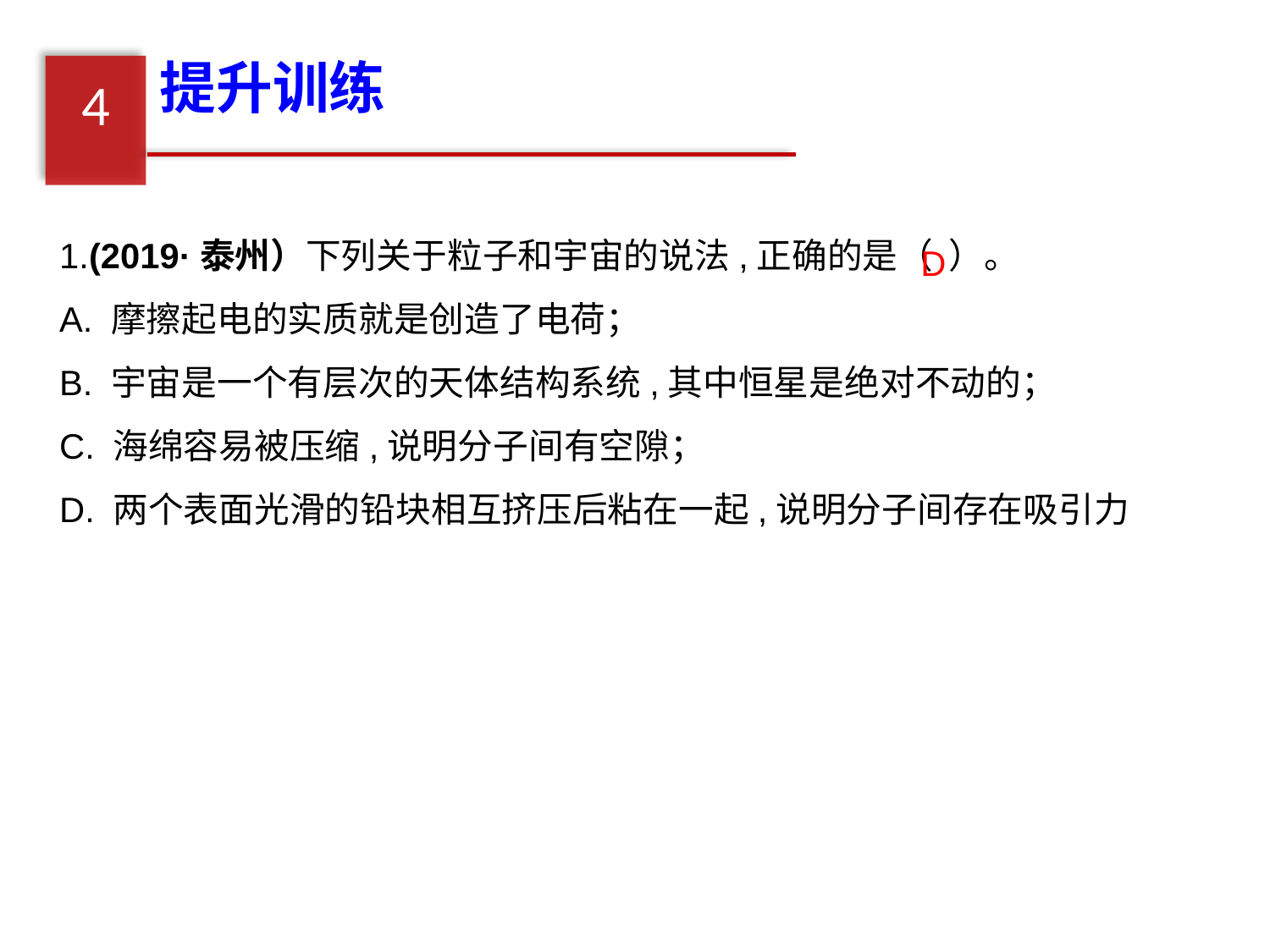

提升训练

4
1.(2019·泰州）下列关于粒子和宇宙的说法,正确的是（  ）。
A. 摩擦起电的实质就是创造了电荷；
B. 宇宙是一个有层次的天体结构系统,其中恒星是绝对不动的；
C. 海绵容易被压缩,说明分子间有空隙；
D. 两个表面光滑的铅块相互挤压后粘在一起,说明分子间存在吸引力
D